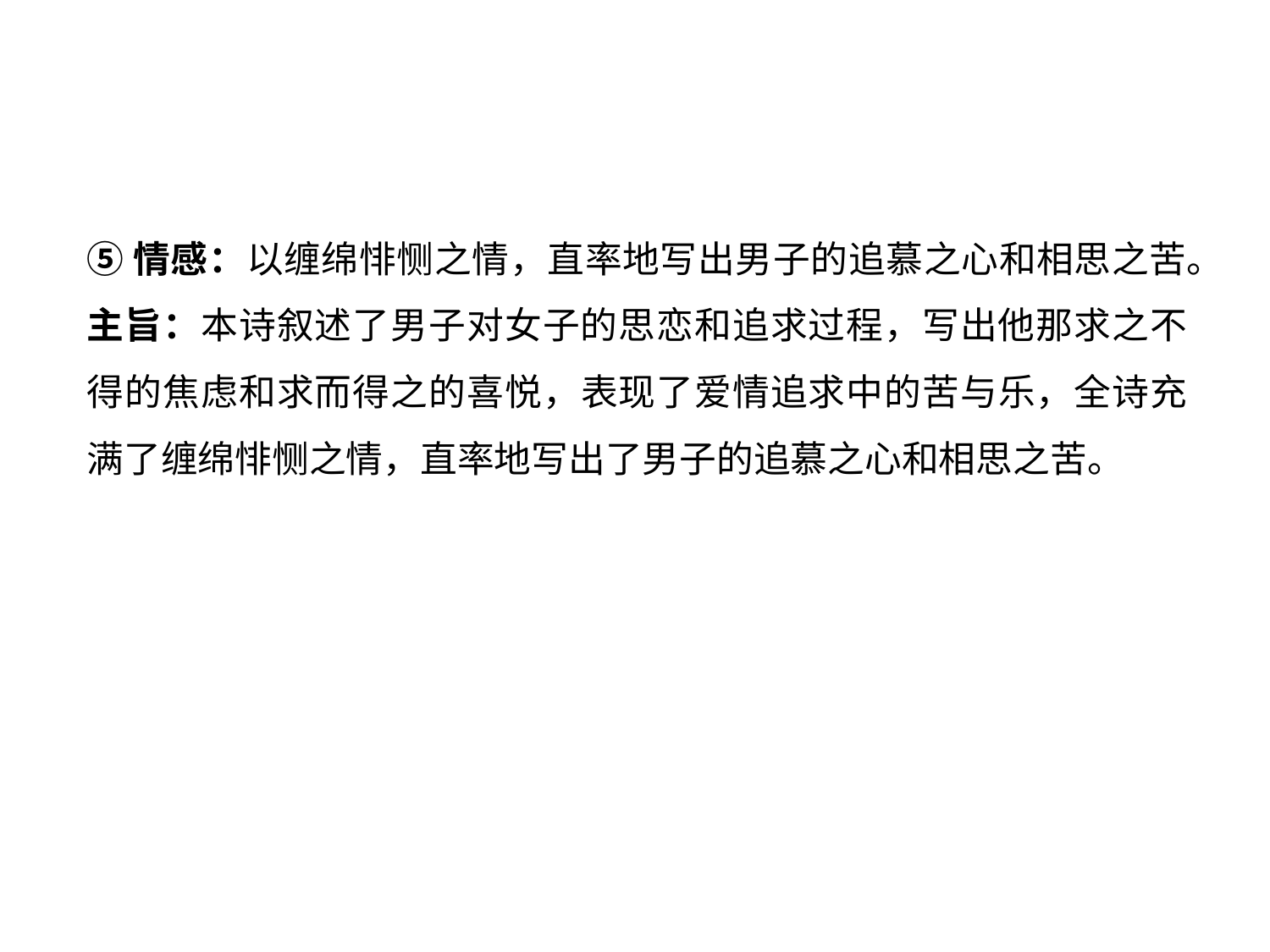

⑤情感：以缠绵悱恻之情，直率地写出男子的追慕之心和相思之苦。
主旨：本诗叙述了男子对女子的思恋和追求过程，写出他那求之不得的焦虑和求而得之的喜悦，表现了爱情追求中的苦与乐，全诗充满了缠绵悱恻之情，直率地写出了男子的追慕之心和相思之苦。